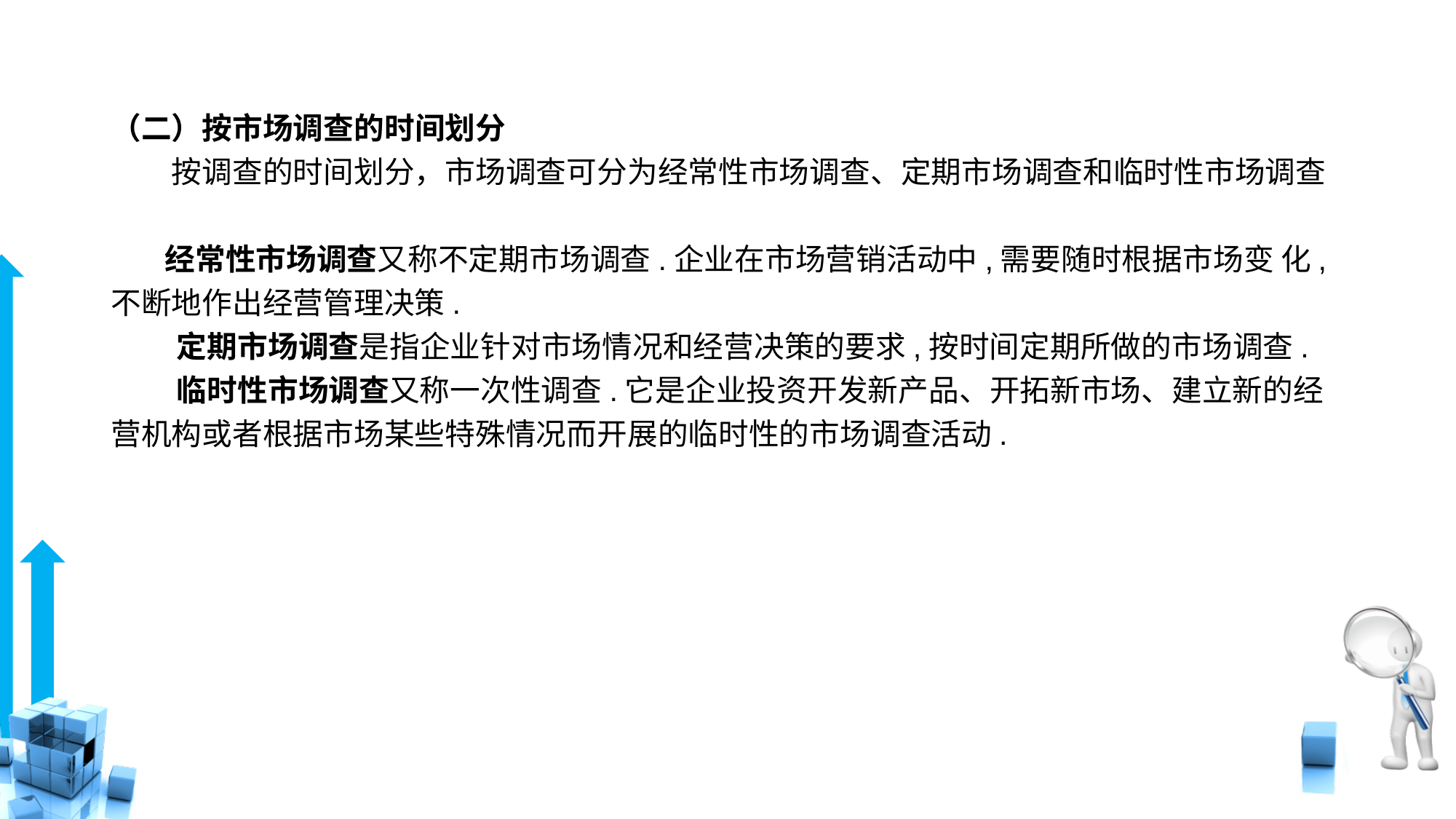

# （二）按市场调查的时间划分 　　按调查的时间划分，市场调查可分为经常性市场调查、定期市场调查和临时性市场调查 经常性市场调查又称不定期市场调查.企业在市场营销活动中,需要随时根据市场变 化,不断地作出经营管理决策. 定期市场调查是指企业针对市场情况和经营决策的要求,按时间定期所做的市场调查. 临时性市场调查又称一次性调查.它是企业投资开发新产品、开拓新市场、建立新的经 营机构或者根据市场某些特殊情况而开展的临时性的市场调查活动.